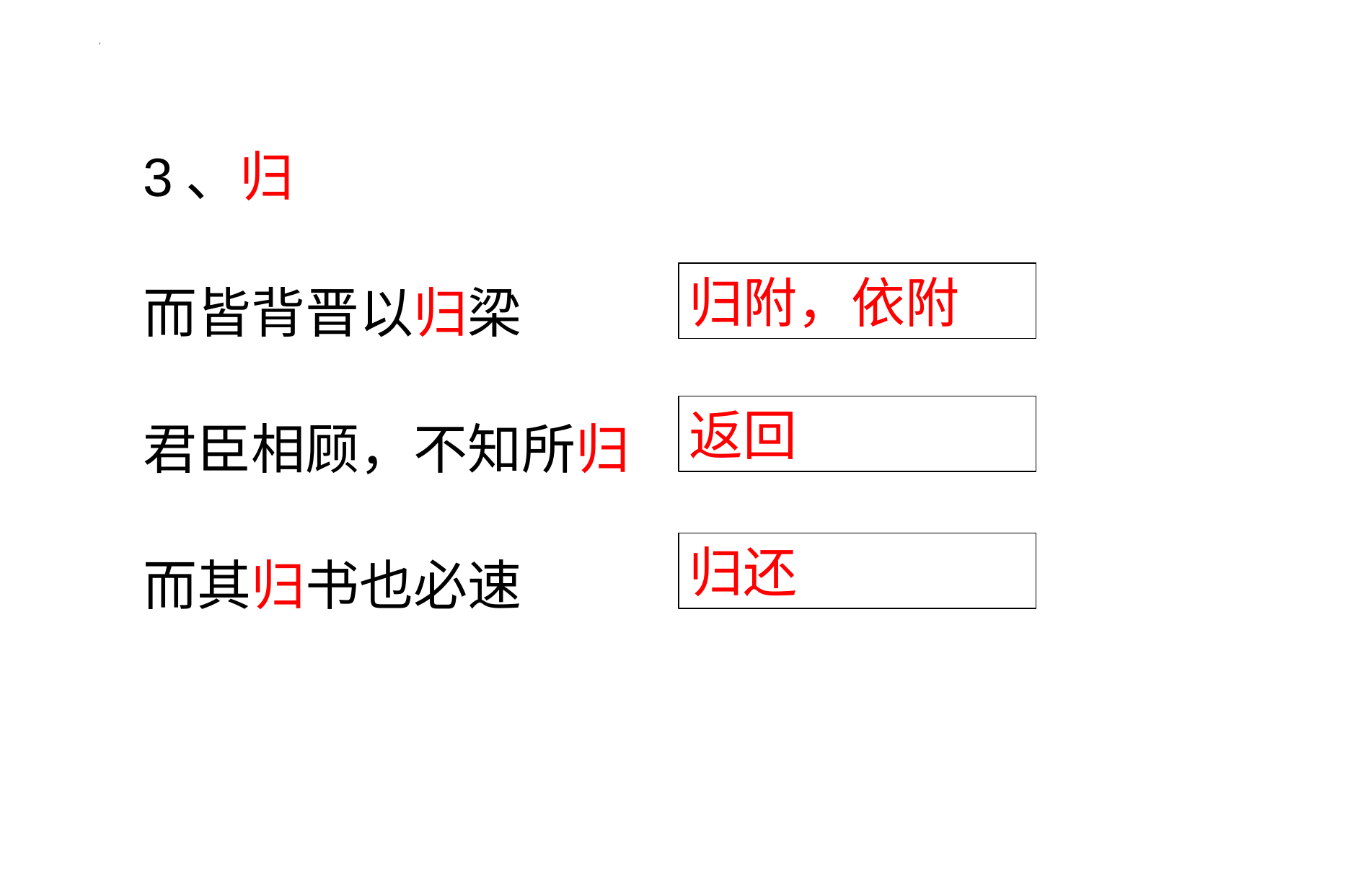

3、归
而皆背晋以归梁
君臣相顾，不知所归
而其归书也必速

归附，依附
返回
归还